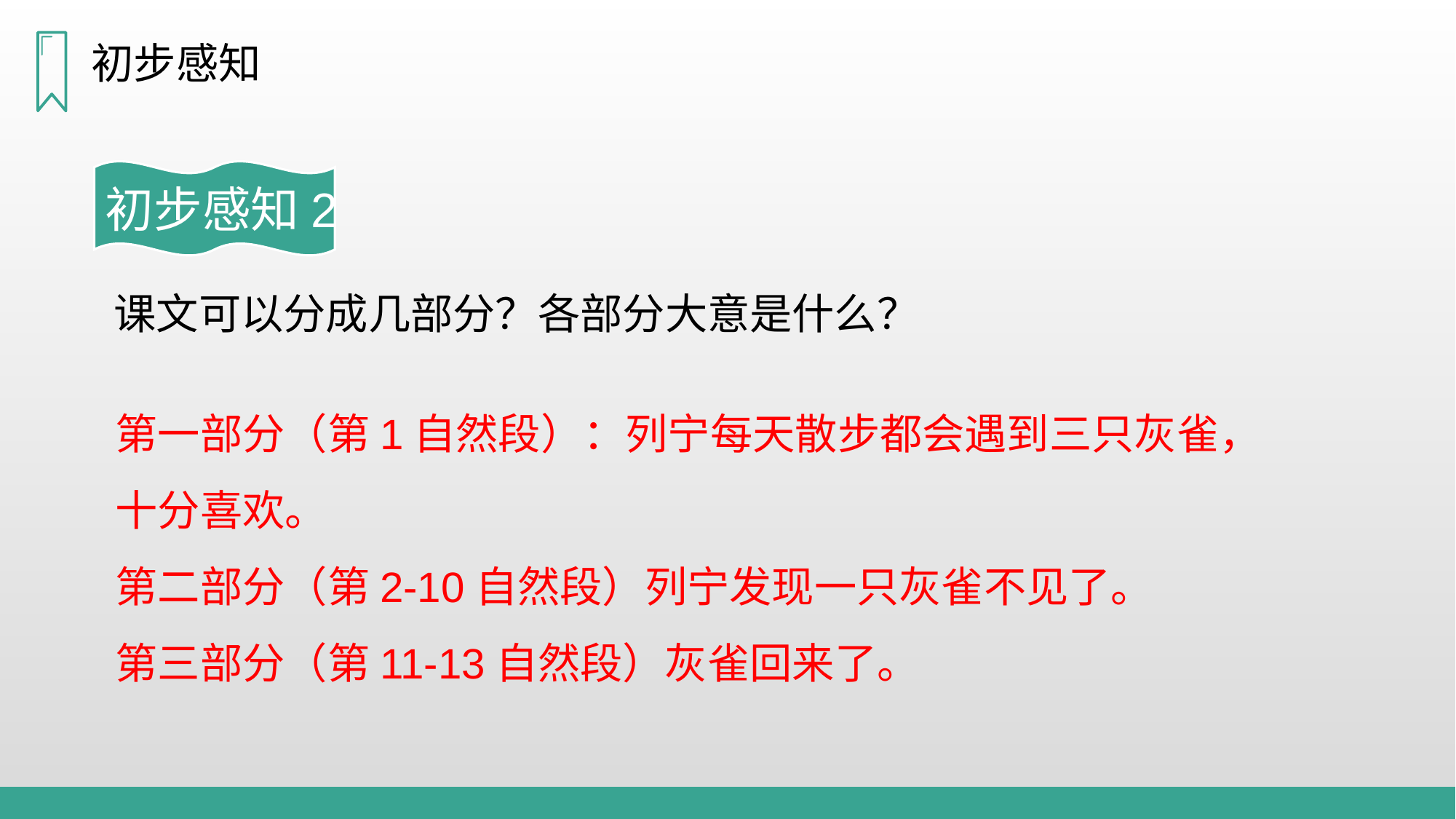

初步感知
初步感知2
    课文可以分成几部分？各部分大意是什么？
第一部分（第1自然段）：列宁每天散步都会遇到三只灰雀，十分喜欢。
第二部分（第2-10自然段）列宁发现一只灰雀不见了。
第三部分（第11-13自然段）灰雀回来了。